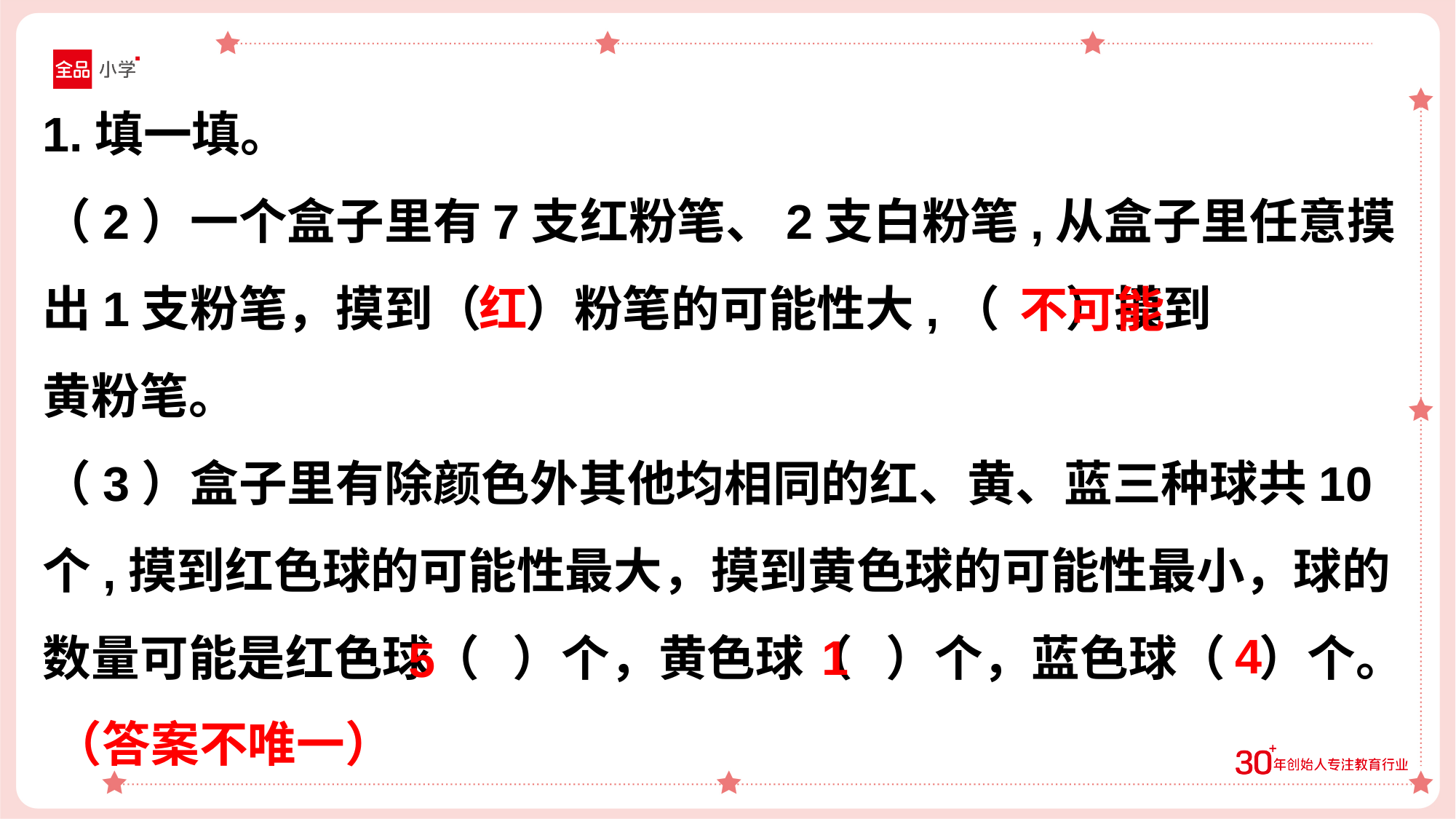

1.填一填。
（2）一个盒子里有7支红粉笔、2支白粉笔,从盒子里任意摸
出1支粉笔，摸到（    ）粉笔的可能性大,（      ）摸到
黄粉笔。
（3）盒子里有除颜色外其他均相同的红、黄、蓝三种球共10个,摸到红色球的可能性最大，摸到黄色球的可能性最小，球的数量可能是红色球（   ）个，黄色球（   ）个，蓝色球（   ）个。
红
不可能
4
1
5
（答案不唯一）